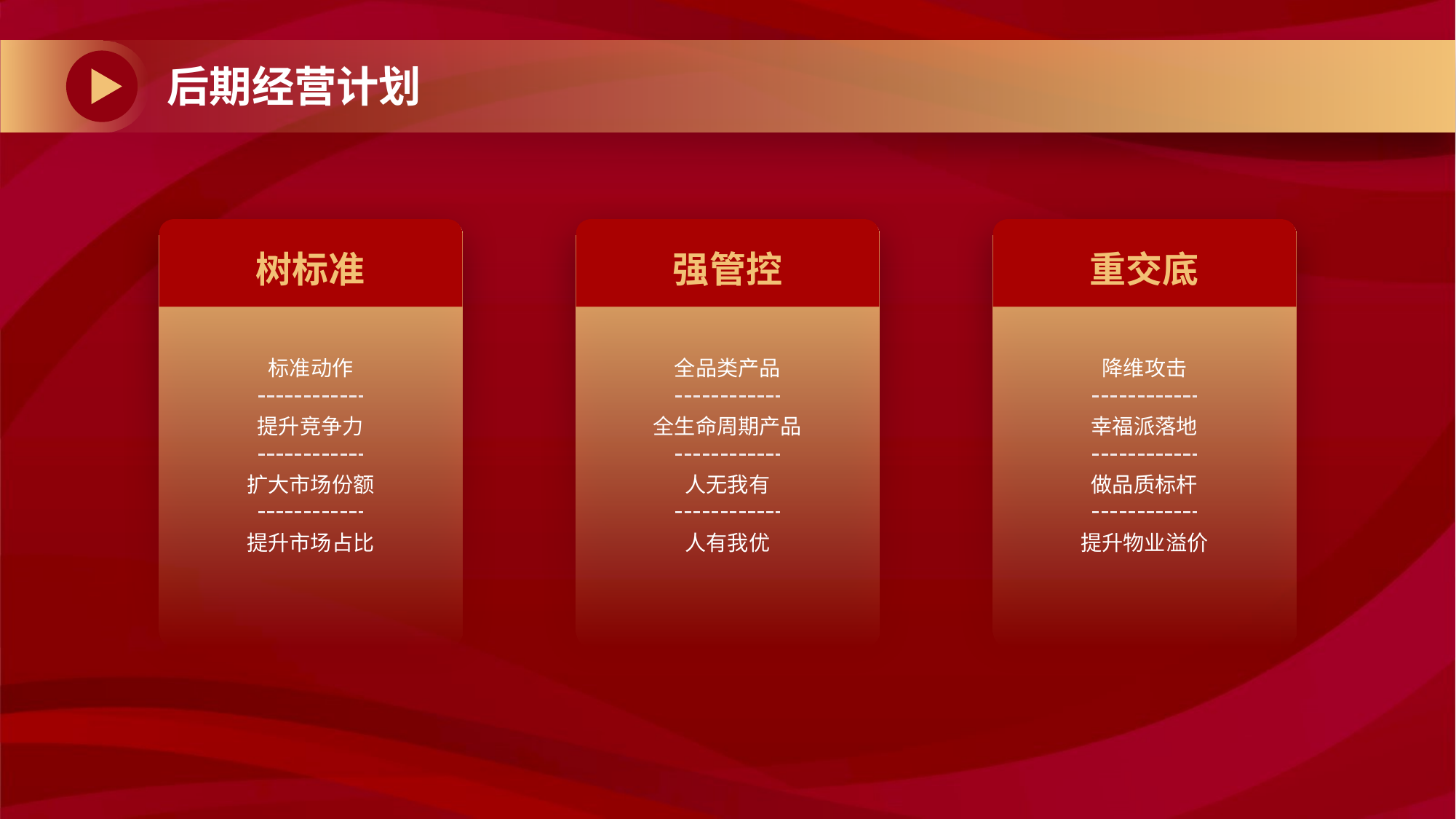

# 后期经营计划

树标准
标准动作
提升竞争力
扩大市场份额
提升市场占比

强管控
全品类产品
全生命周期产品
人无我有
人有我优

重交底
降维攻击
幸福派落地
做品质标杆
提升物业溢价